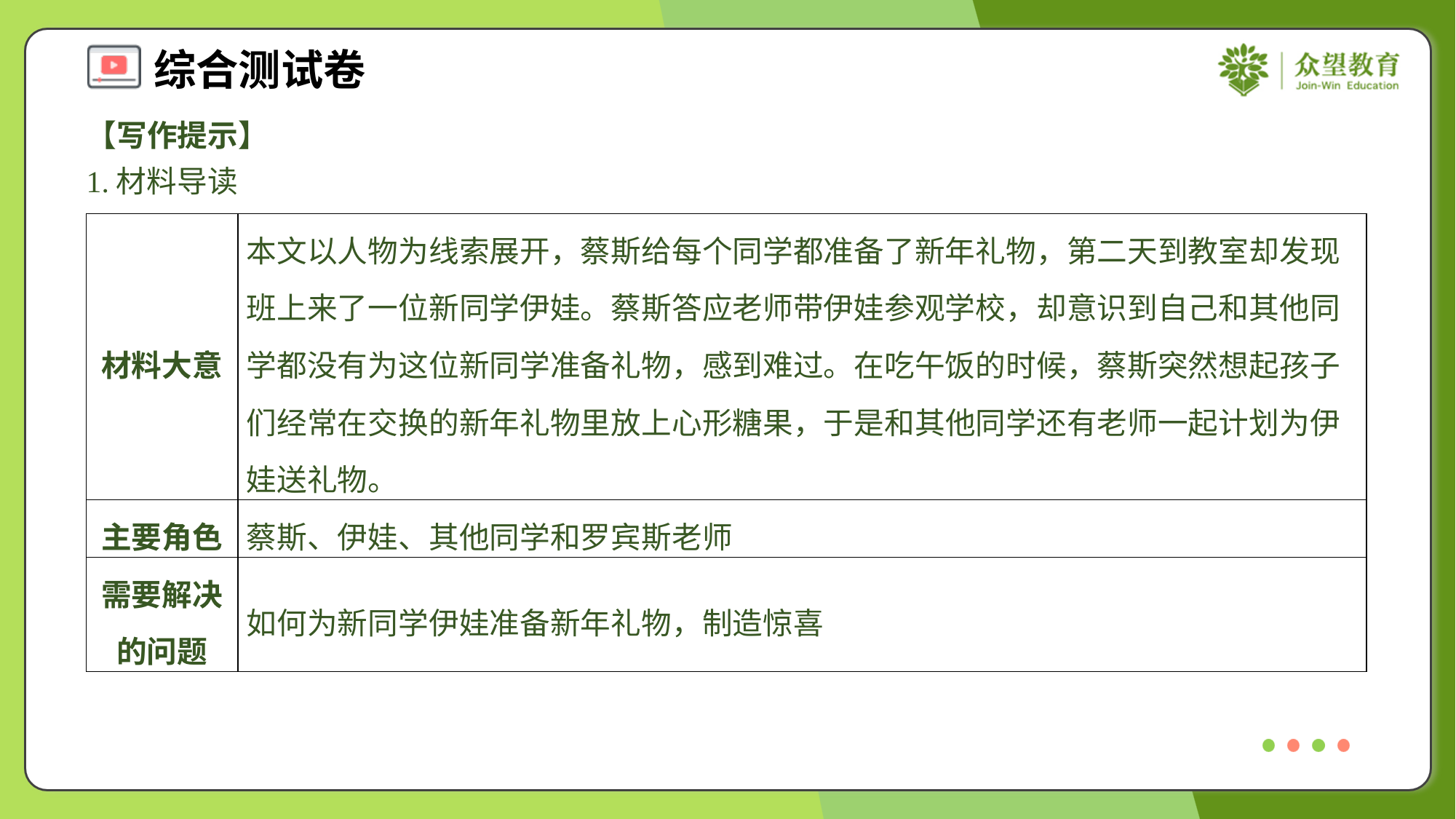

【写作提示】
1.材料导读
| 材料大意 | 本文以人物为线索展开，蔡斯给每个同学都准备了新年礼物，第二天到教室却发现班上来了一位新同学伊娃。蔡斯答应老师带伊娃参观学校，却意识到自己和其他同学都没有为这位新同学准备礼物，感到难过。在吃午饭的时候，蔡斯突然想起孩子们经常在交换的新年礼物里放上心形糖果，于是和其他同学还有老师一起计划为伊娃送礼物。 |
| --- | --- |
| 主要角色 | 蔡斯、伊娃、其他同学和罗宾斯老师 |
| 需要解决的问题 | 如何为新同学伊娃准备新年礼物，制造惊喜 |